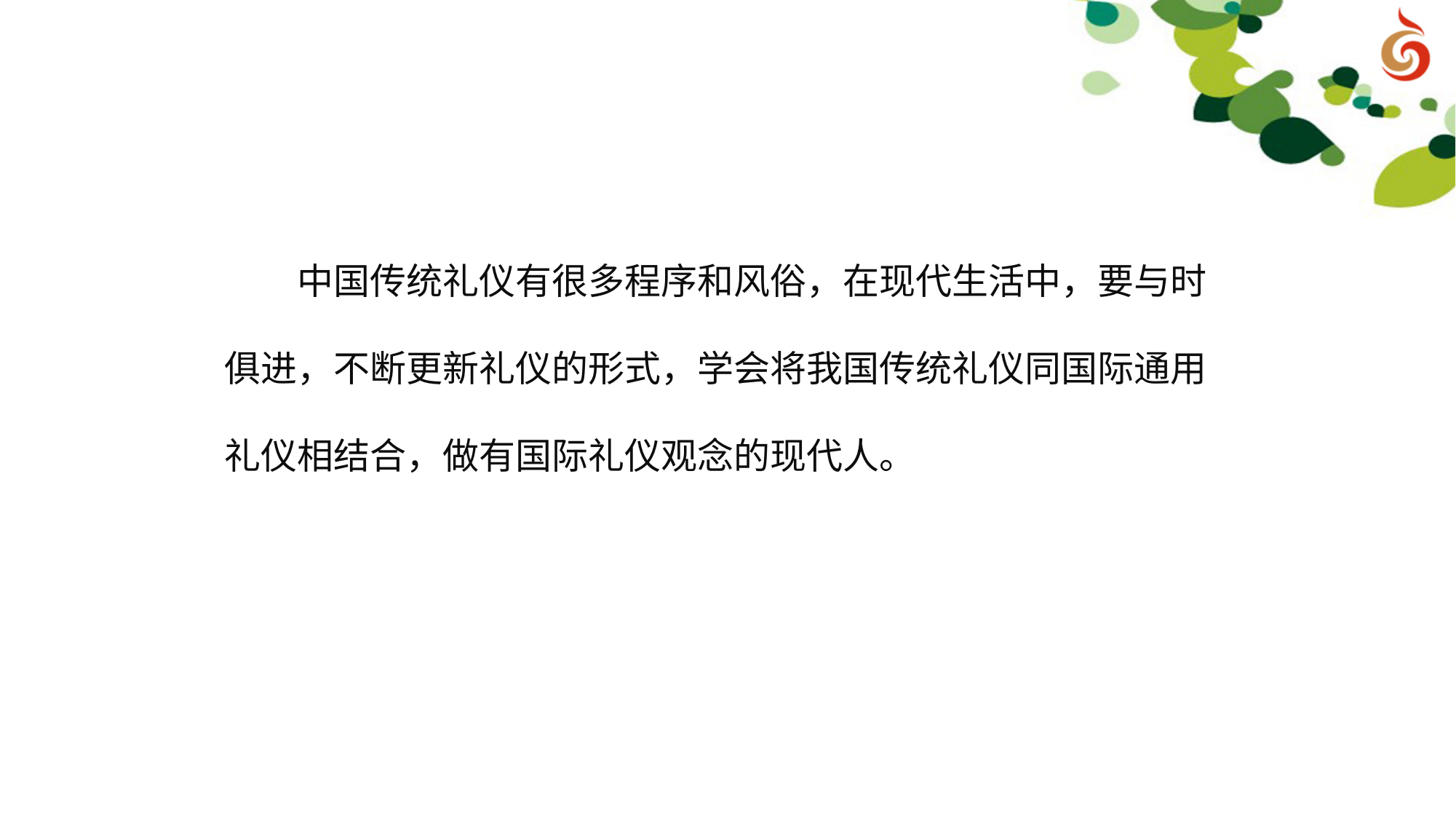

# 中国传统礼仪有很多程序和风俗，在现代生活中，要与时俱进，不断更新礼仪的形式，学会将我国传统礼仪同国际通用礼仪相结合，做有国际礼仪观念的现代人。